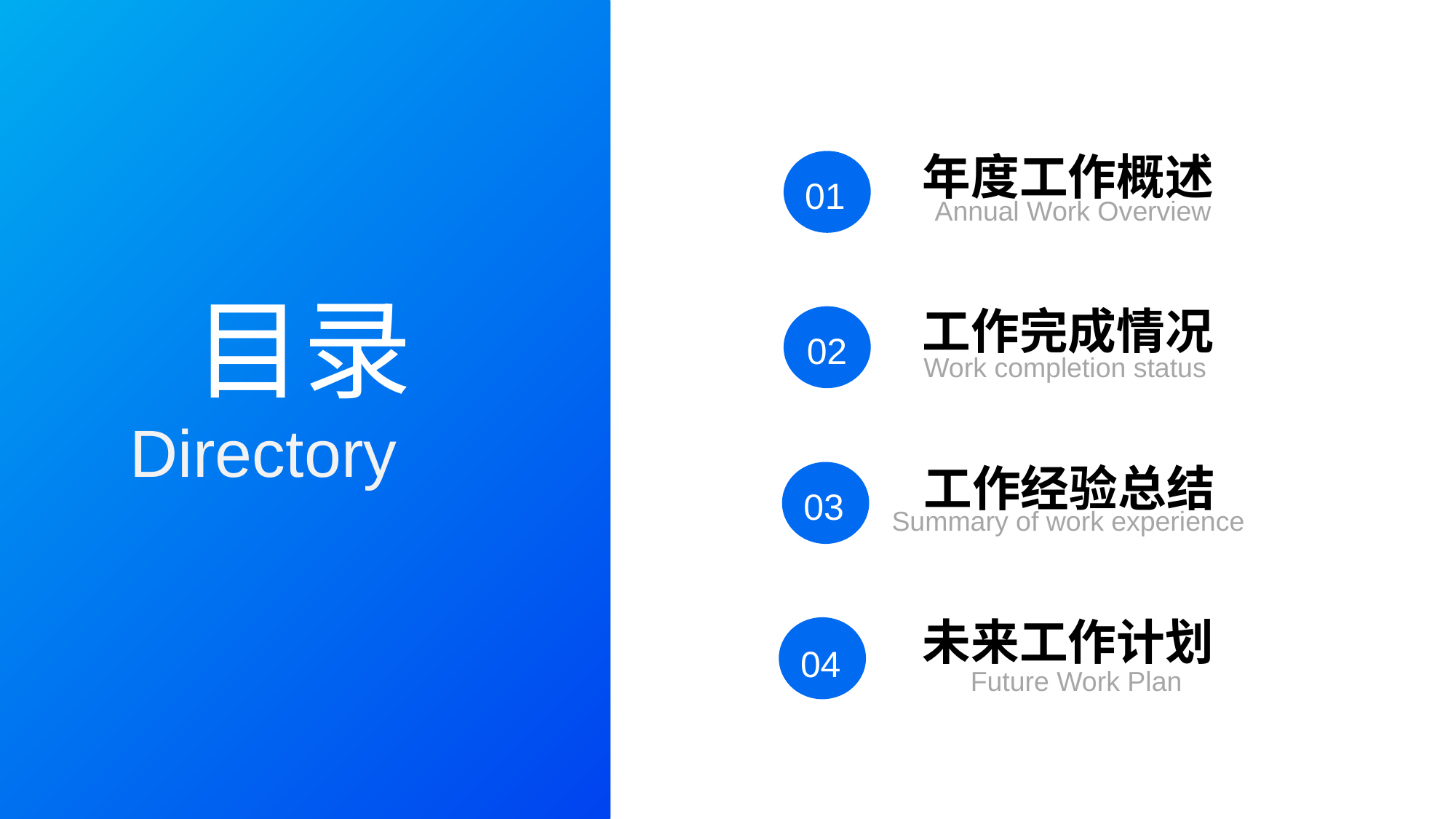

年度工作概述

01
Annual Work Overview
目录
工作完成情况

02
Work completion status
Directory
工作经验总结

03
Summary of work experience
未来工作计划

04
Future Work Plan